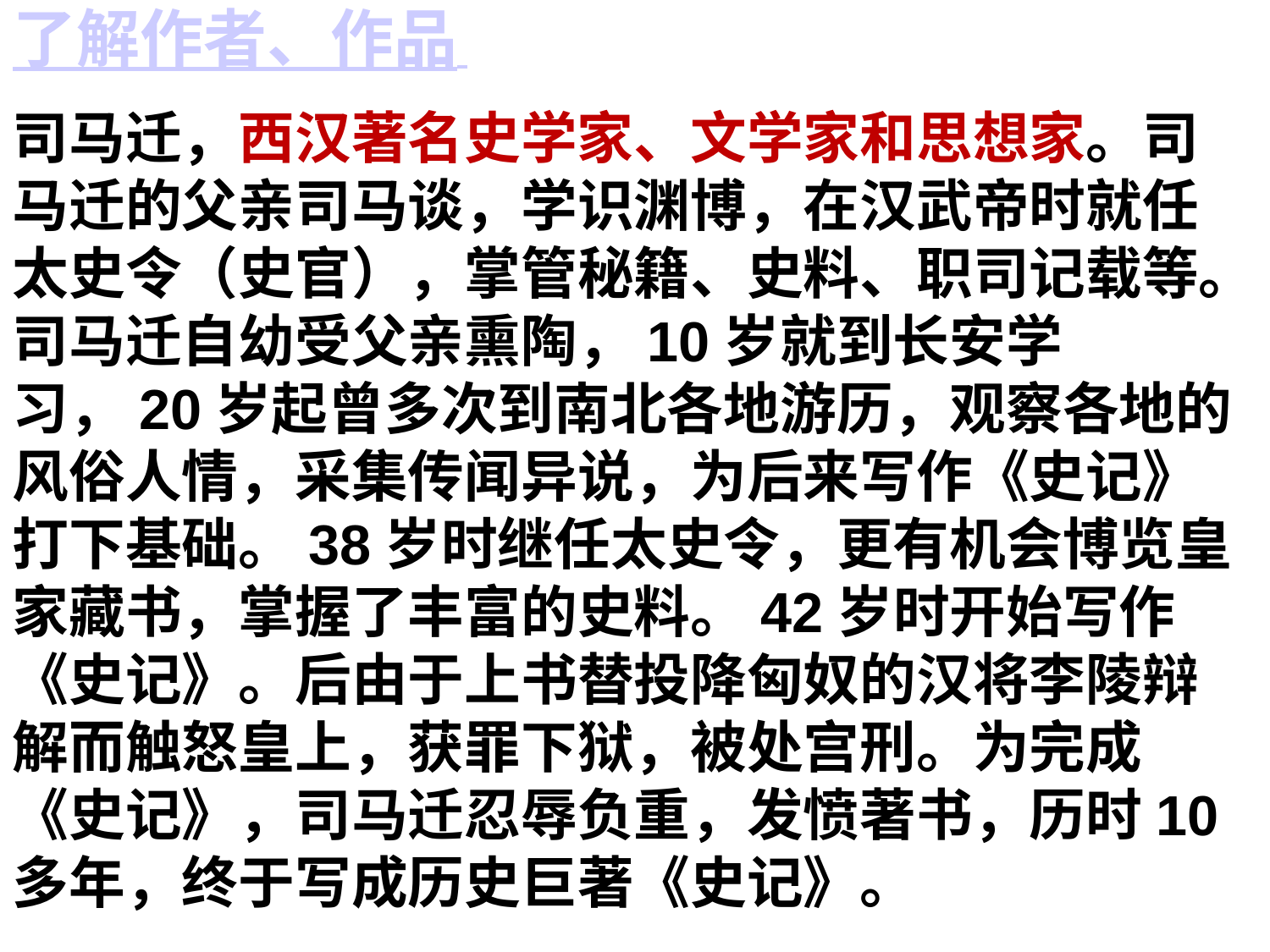

了解作者、作品
司马迁，西汉著名史学家、文学家和思想家。司马迁的父亲司马谈，学识渊博，在汉武帝时就任太史令（史官），掌管秘籍、史料、职司记载等。司马迁自幼受父亲熏陶，10岁就到长安学习，20岁起曾多次到南北各地游历，观察各地的风俗人情，采集传闻异说，为后来写作《史记》打下基础。38岁时继任太史令，更有机会博览皇家藏书，掌握了丰富的史料。42岁时开始写作《史记》。后由于上书替投降匈奴的汉将李陵辩解而触怒皇上，获罪下狱，被处宫刑。为完成《史记》，司马迁忍辱负重，发愤著书，历时10多年，终于写成历史巨著《史记》。